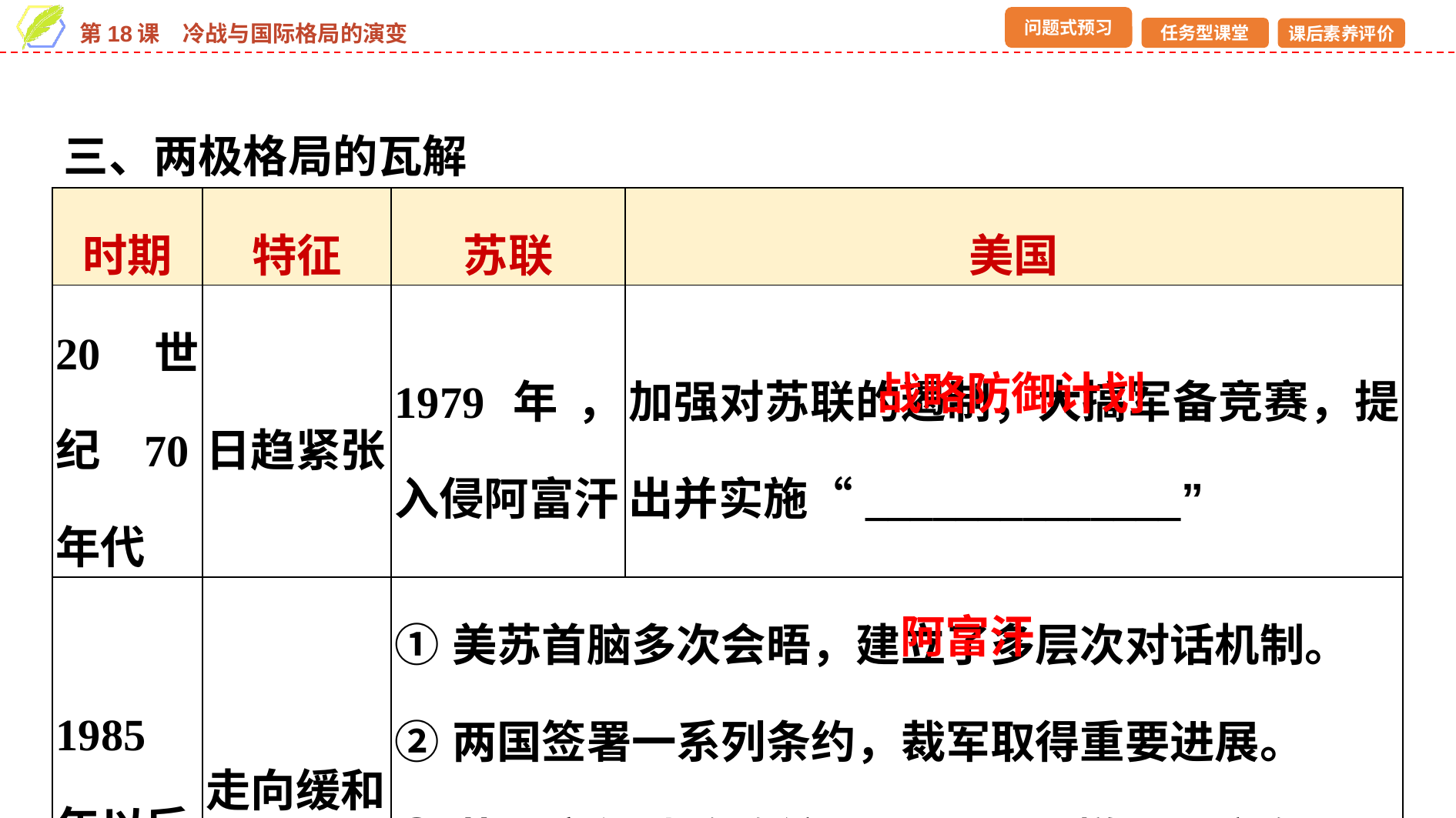

三、两极格局的瓦解
1.美苏关系
| 时期 | 特征 | 苏联 | 美国 |
| --- | --- | --- | --- |
| 20世纪70年代 | 日趋紧张 | 1979年，入侵阿富汗 | 加强对苏联的遏制，大搞军备竞赛，提出并实施“\_\_\_\_\_\_\_\_\_\_\_\_\_\_” |
| 1985年以后 | 走向缓和 | ①美苏首脑多次会晤，建立了多层次对话机制。 ②两国签署一系列条约，裁军取得重要进展。 ③苏联实行战略收缩，从\_\_\_\_\_\_撤军，宣布不再干涉东欧事务，同意两德统一 |  |
战略防御计划
阿富汗